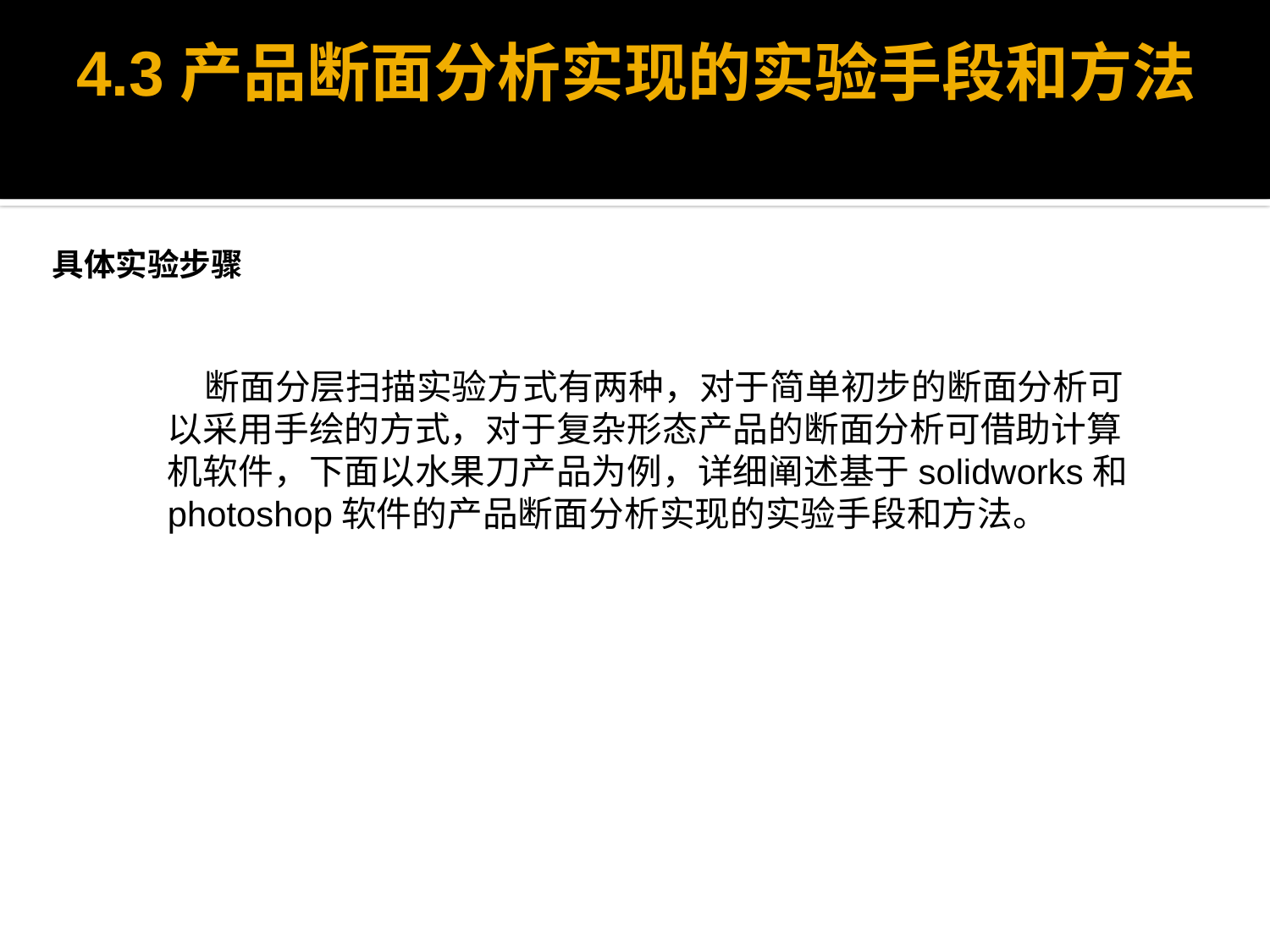

# 4.3产品断面分析实现的实验手段和方法
具体实验步骤
断面分层扫描实验方式有两种，对于简单初步的断面分析可以采用手绘的方式，对于复杂形态产品的断面分析可借助计算机软件，下面以水果刀产品为例，详细阐述基于solidworks和photoshop软件的产品断面分析实现的实验手段和方法。